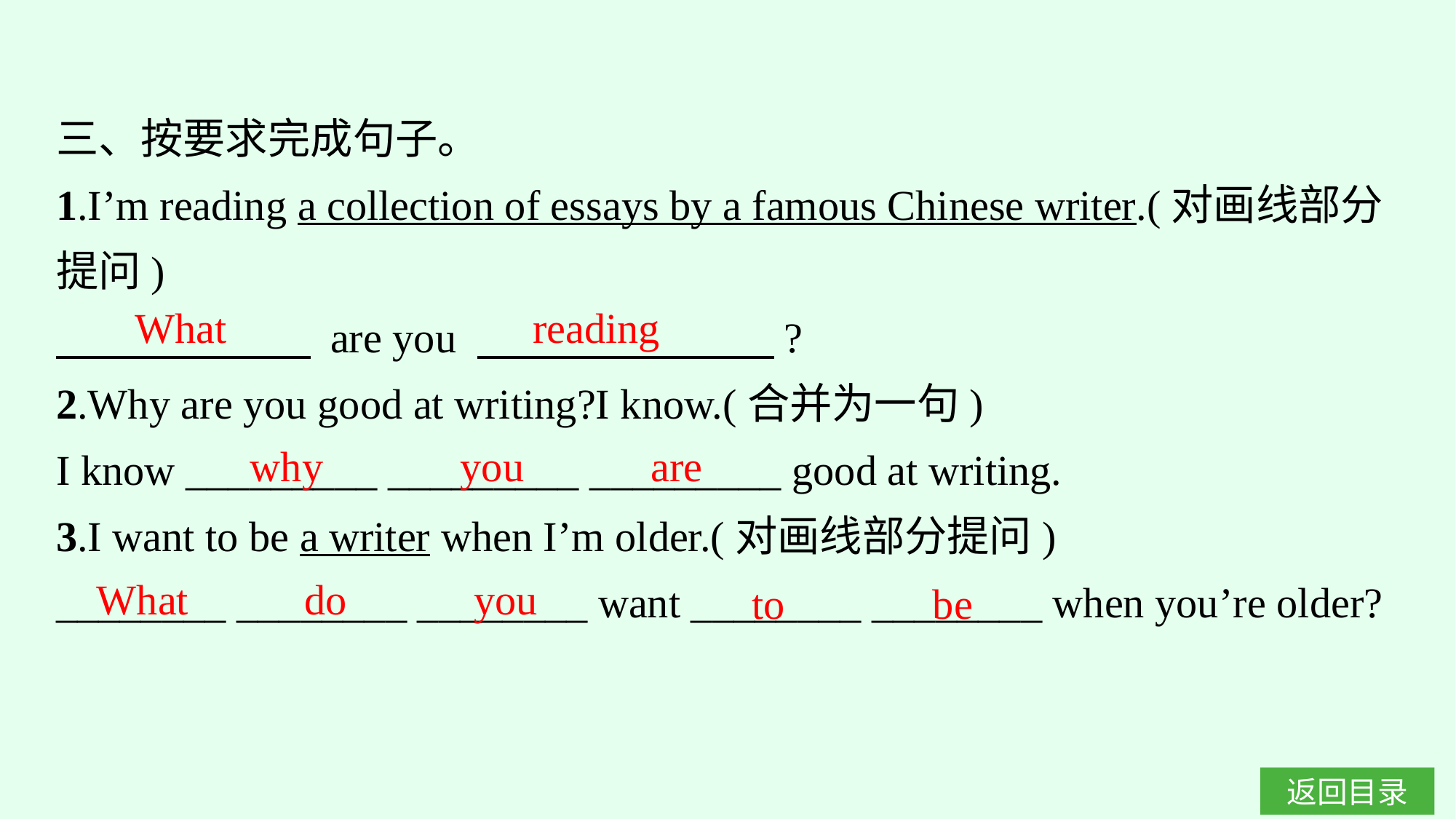

三、按要求完成句子。
1.I’m reading a collection of essays by a famous Chinese writer.(对画线部分提问)
　　　         　 are you 　　　　　　　?
2.Why are you good at writing?I know.(合并为一句)
I know _________ _________ _________ good at writing.
3.I want to be a writer when I’m older.(对画线部分提问)
________ ________ ________ want ________ ________ when you’re older?
What                             reading
why             you            are
What           do            you
to              be